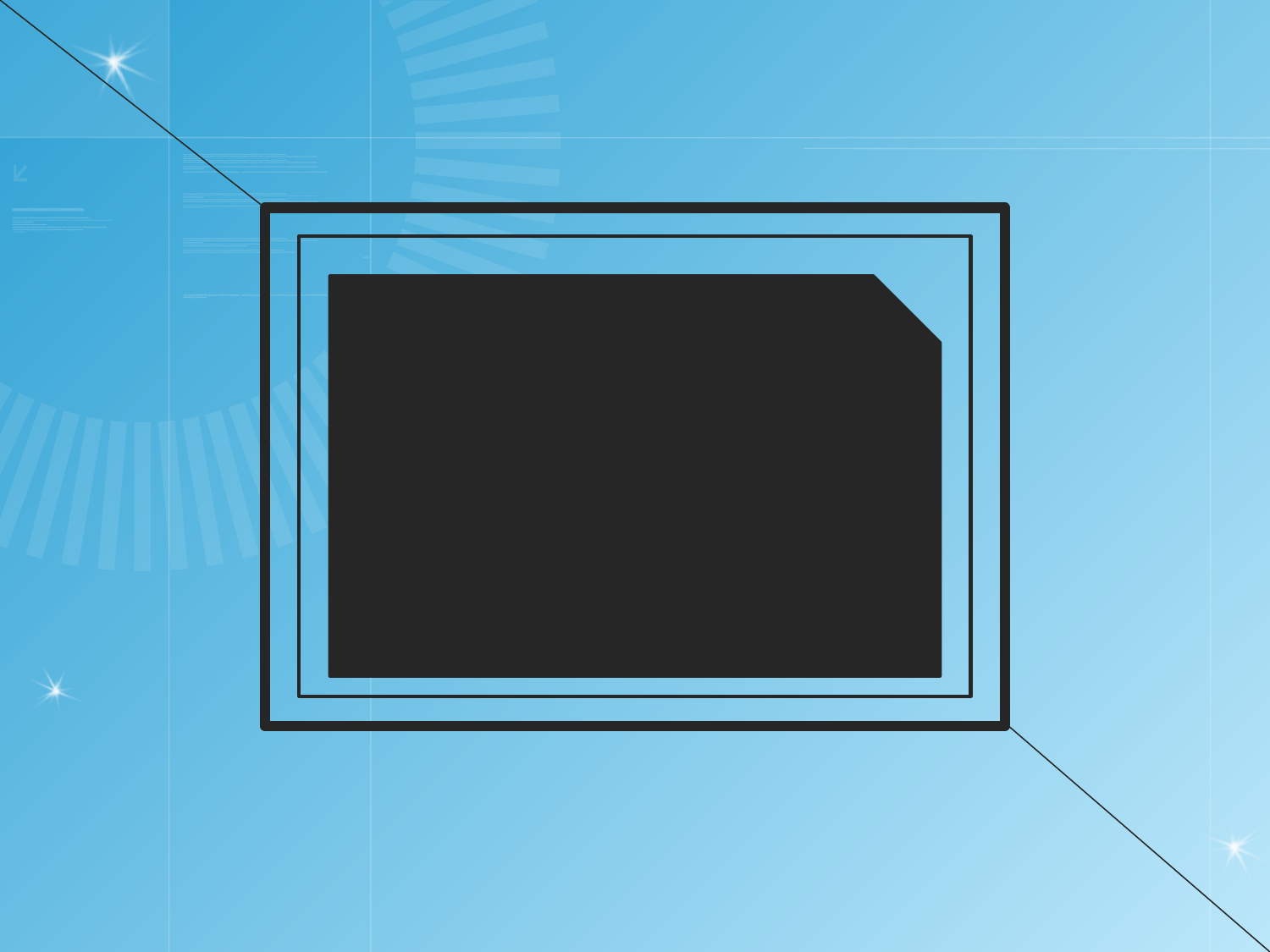

#

02.
컨벤션 산업 현황
및 문제점